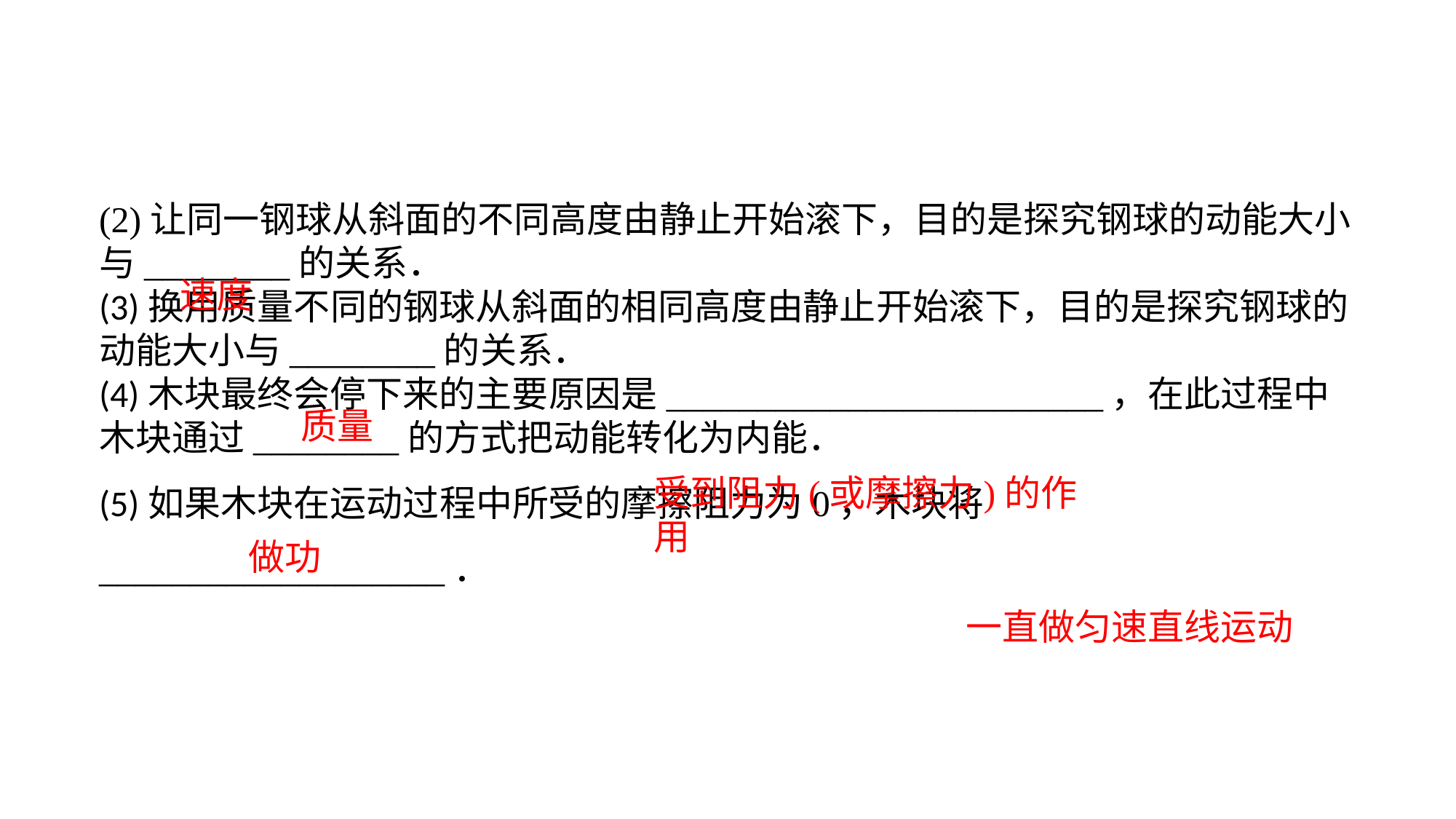

(2)让同一钢球从斜面的不同高度由静止开始滚下，目的是探究钢球的动能大小与________的关系．(3)换用质量不同的钢球从斜面的相同高度由静止开始滚下，目的是探究钢球的动能大小与________的关系．(4)木块最终会停下来的主要原因是________________________，在此过程中木块通过________的方式把动能转化为内能．(5)如果木块在运动过程中所受的摩擦阻力为0，木块将___________________．
速度
质量
受到阻力(或摩擦力)的作用
做功
一直做匀速直线运动